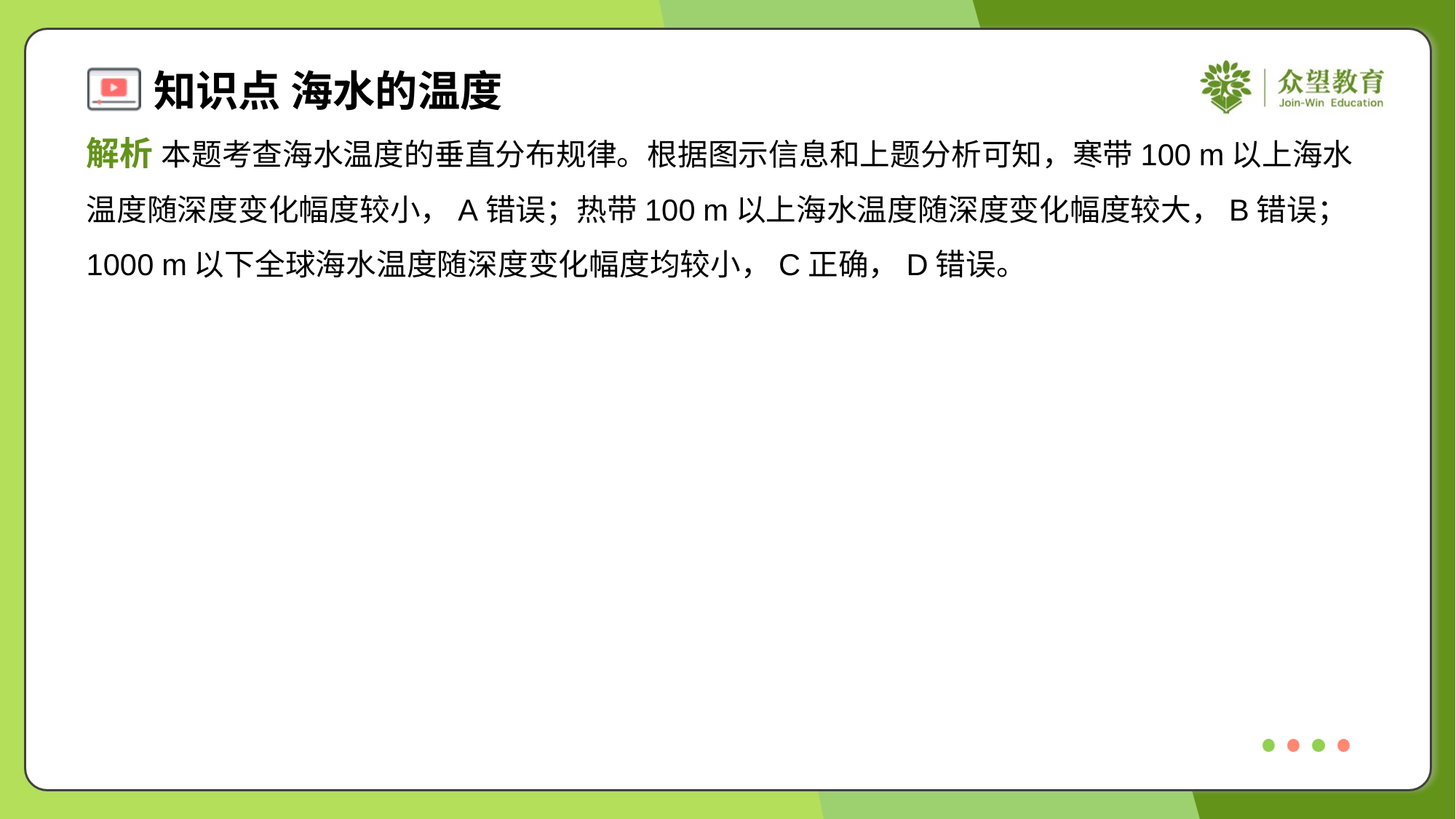

解析 本题考查海水温度的垂直分布规律。根据图示信息和上题分析可知，寒带100 m以上海水
温度随深度变化幅度较小，A错误；热带100 m以上海水温度随深度变化幅度较大，B错误；
1000 m以下全球海水温度随深度变化幅度均较小，C正确，D错误。